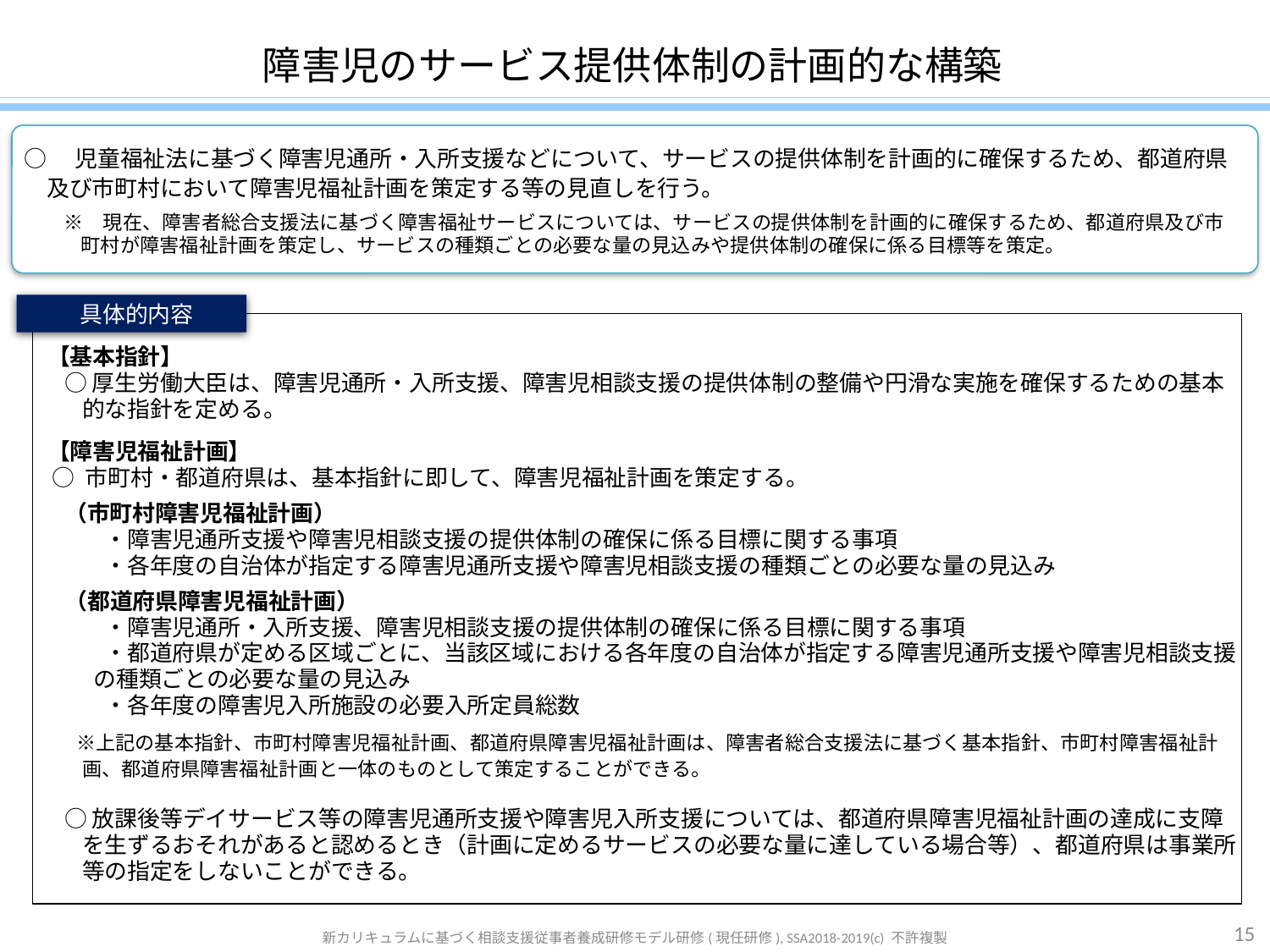

障害児のサービス提供体制の計画的な構築
○　児童福祉法に基づく障害児通所・入所支援などについて、サービスの提供体制を計画的に確保するため、都道府県及び市町村において障害児福祉計画を策定する等の見直しを行う。

　　※　現在、障害者総合支援法に基づく障害福祉サービスについては、サービスの提供体制を計画的に確保するため、都道府県及び市町村が障害福祉計画を策定し、サービスの種類ごとの必要な量の見込みや提供体制の確保に係る目標等を策定。
 具体的内容

 【基本指針】
　 ○ 厚生労働大臣は、障害児通所・入所支援、障害児相談支援の提供体制の整備や円滑な実施を確保するための基本的な指針を定める。

 【障害児福祉計画】
   ○ 市町村・都道府県は、基本指針に即して、障害児福祉計画を策定する。

　 （市町村障害児福祉計画）
　　　・障害児通所支援や障害児相談支援の提供体制の確保に係る目標に関する事項
　　　・各年度の自治体が指定する障害児通所支援や障害児相談支援の種類ごとの必要な量の見込み

　 （都道府県障害児福祉計画）
　　　・障害児通所・入所支援、障害児相談支援の提供体制の確保に係る目標に関する事項
　　　・都道府県が定める区域ごとに、当該区域における各年度の自治体が指定する障害児通所支援や障害児相談支援の種類ごとの必要な量の見込み
　　　・各年度の障害児入所施設の必要入所定員総数

　　※上記の基本指針、市町村障害児福祉計画、都道府県障害児福祉計画は、障害者総合支援法に基づく基本指針、市町村障害福祉計画、都道府県障害福祉計画と一体のものとして策定することができる。

　 ○ 放課後等デイサービス等の障害児通所支援や障害児入所支援については、都道府県障害児福祉計画の達成に支障を生ずるおそれがあると認めるとき（計画に定めるサービスの必要な量に達している場合等）、都道府県は事業所等の指定をしないことができる。
15
新カリキュラムに基づく相談支援従事者養成研修モデル研修(現任研修), SSA2018-2019(c) 不許複製